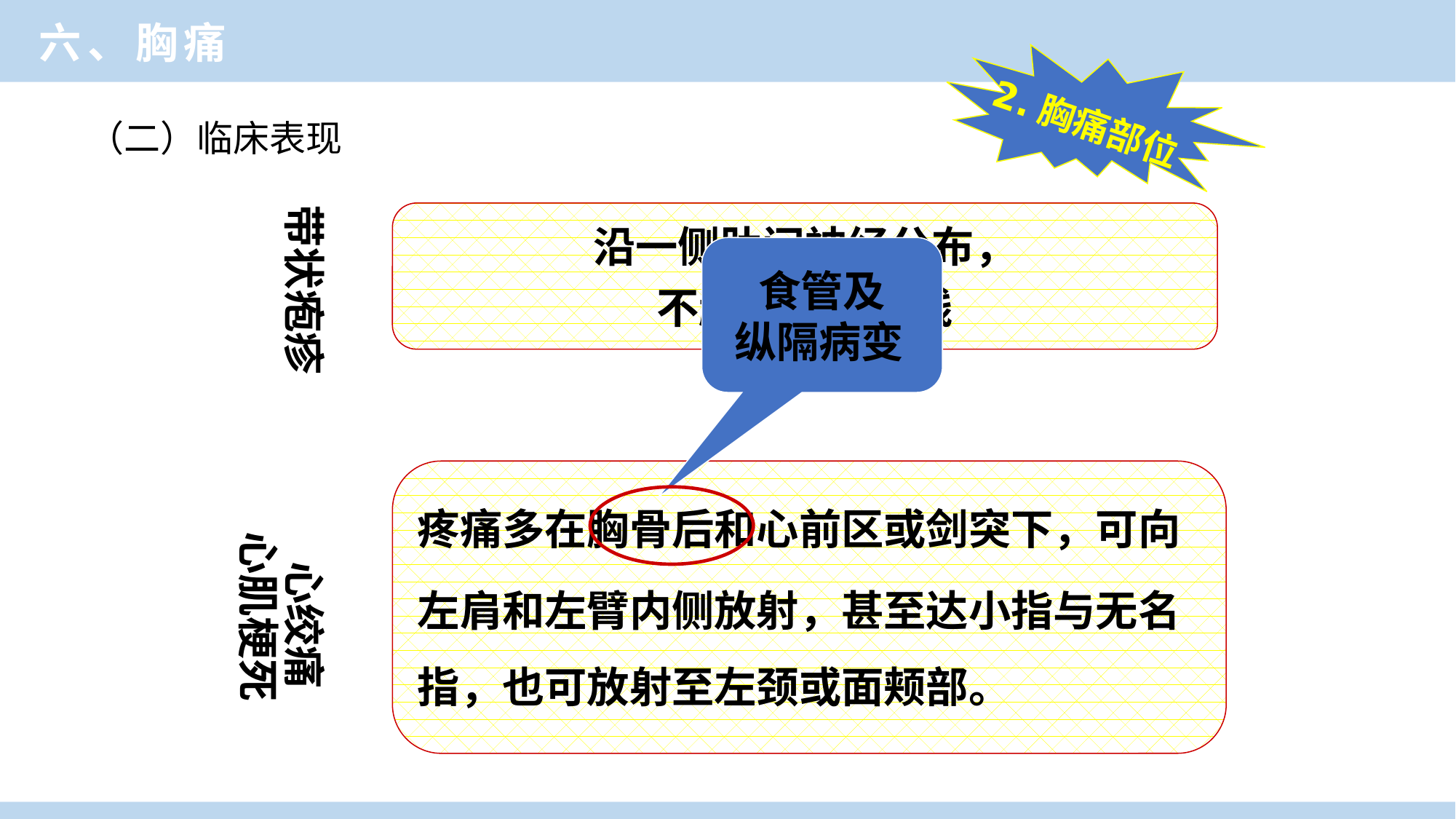

临床医学概论
六、胸痛
2.胸痛部位

（二）临床表现
带状疱疹
沿一侧肋间神经分布，
不超过体表中线
食管及
纵隔病变

疼痛多在胸骨后和心前区或剑突下，可向
左肩和左臂内侧放射，甚至达小指与无名
指，也可放射至左颈或面颊部。

  心绞痛
心肌梗死
临床医学概论